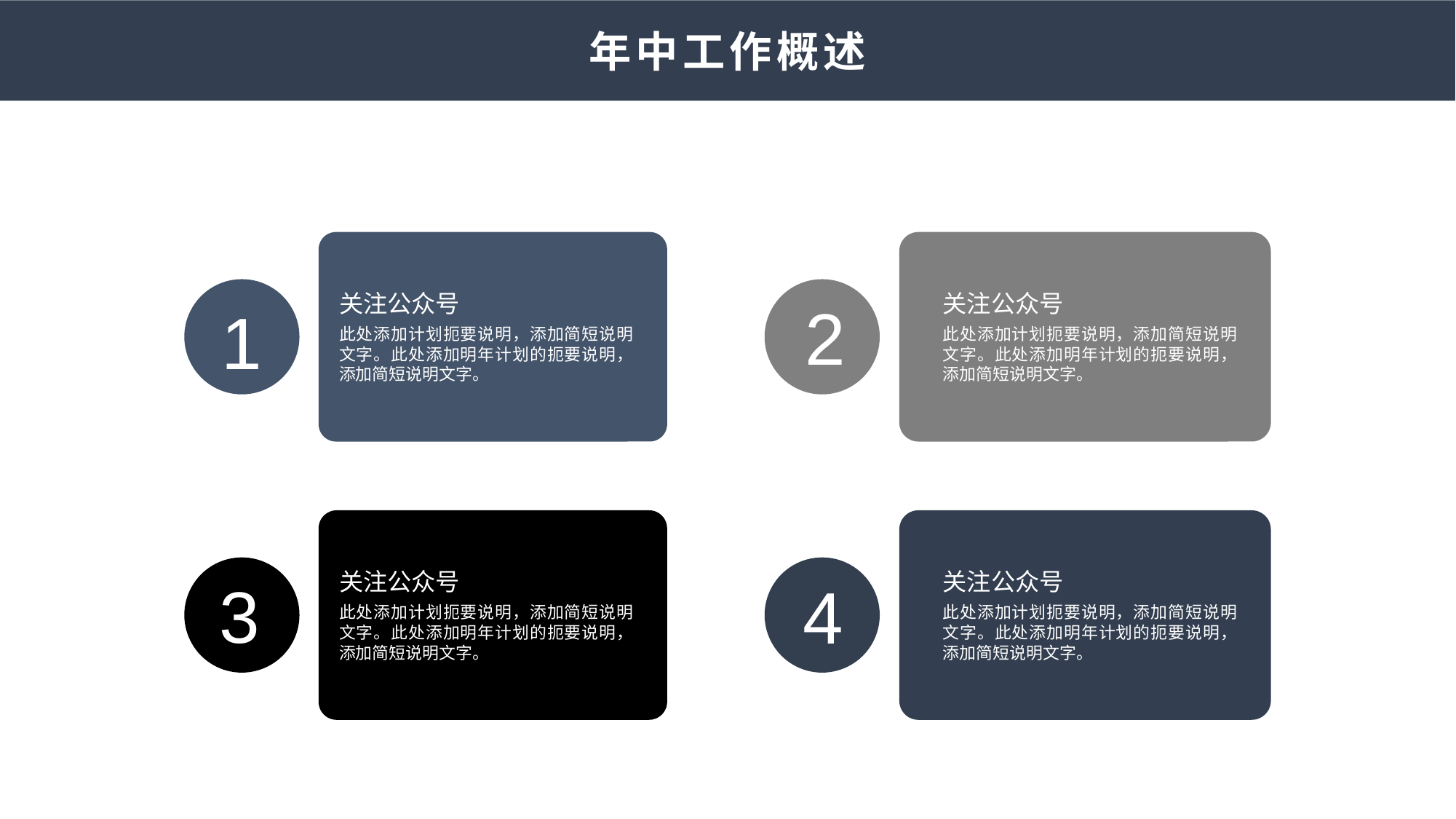

年中工作概述

关注公众号
关注公众号
2
1
此处添加计划扼要说明，添加简短说明文字。此处添加明年计划的扼要说明，添加简短说明文字。
此处添加计划扼要说明，添加简短说明文字。此处添加明年计划的扼要说明，添加简短说明文字。

关注公众号
关注公众号
3
4
此处添加计划扼要说明，添加简短说明文字。此处添加明年计划的扼要说明，添加简短说明文字。
此处添加计划扼要说明，添加简短说明文字。此处添加明年计划的扼要说明，添加简短说明文字。